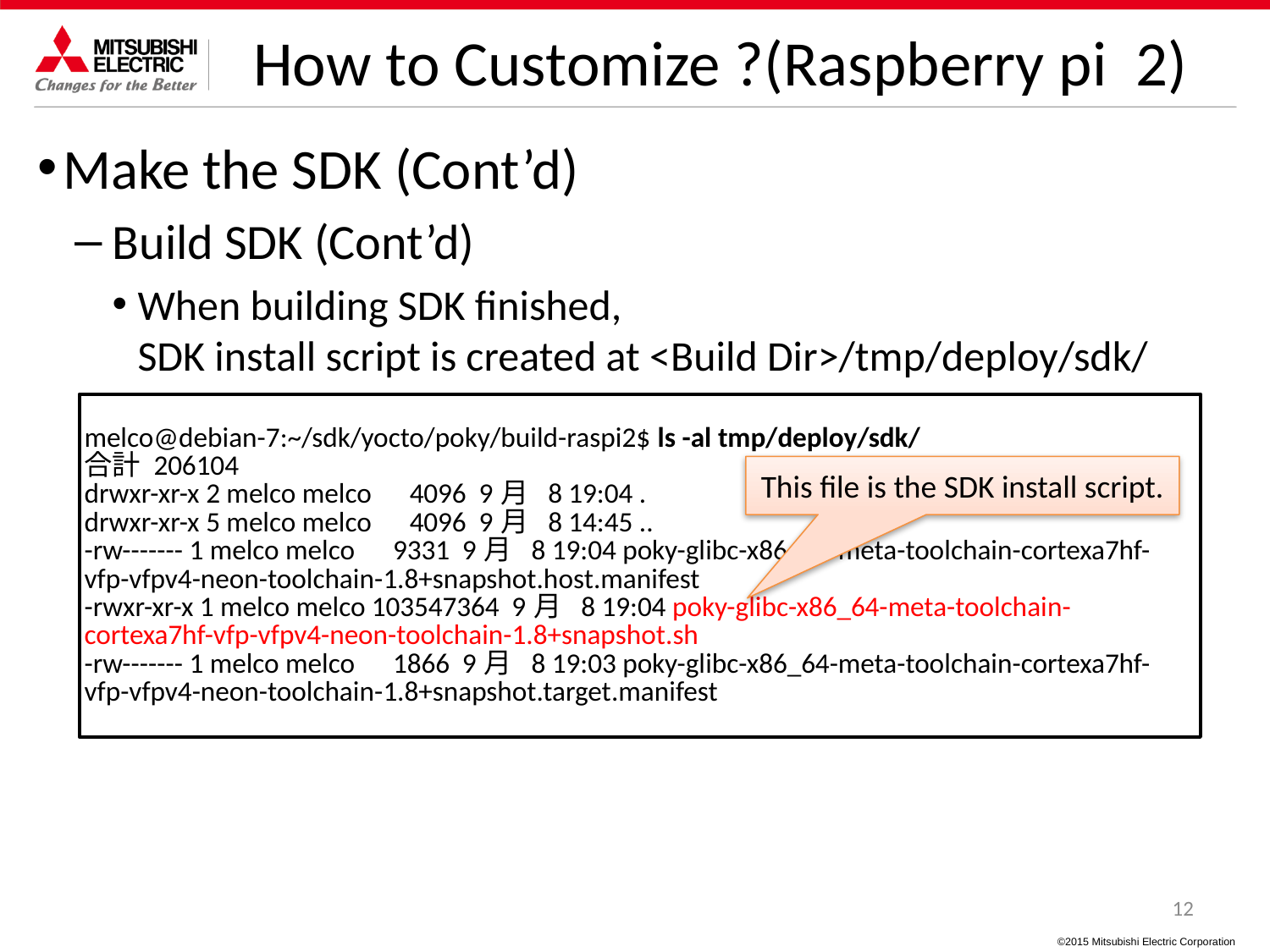

# How to Customize ?(Raspberry pi  2)
Make the SDK (Cont’d)
Build SDK (Cont’d)
When building SDK finished,
SDK install script is created at <Build Dir>/tmp/deploy/sdk/

melco@debian-7:~/sdk/yocto/poky/build-raspi2$ ls -al tmp/deploy/sdk/
合計 206104
drwxr-xr-x 2 melco melco      4096  9月  8 19:04 .
drwxr-xr-x 5 melco melco      4096  9月  8 14:45 ..
-rw------- 1 melco melco      9331  9月  8 19:04 poky-glibc-x86_64-meta-toolchain-cortexa7hf-vfp-vfpv4-neon-toolchain-1.8+snapshot.host.manifest
-rwxr-xr-x 1 melco melco 103547364  9月  8 19:04 poky-glibc-x86_64-meta-toolchain-cortexa7hf-vfp-vfpv4-neon-toolchain-1.8+snapshot.sh
-rw------- 1 melco melco      1866  9月  8 19:03 poky-glibc-x86_64-meta-toolchain-cortexa7hf-vfp-vfpv4-neon-toolchain-1.8+snapshot.target.manifest
This file is the SDK install script.
12